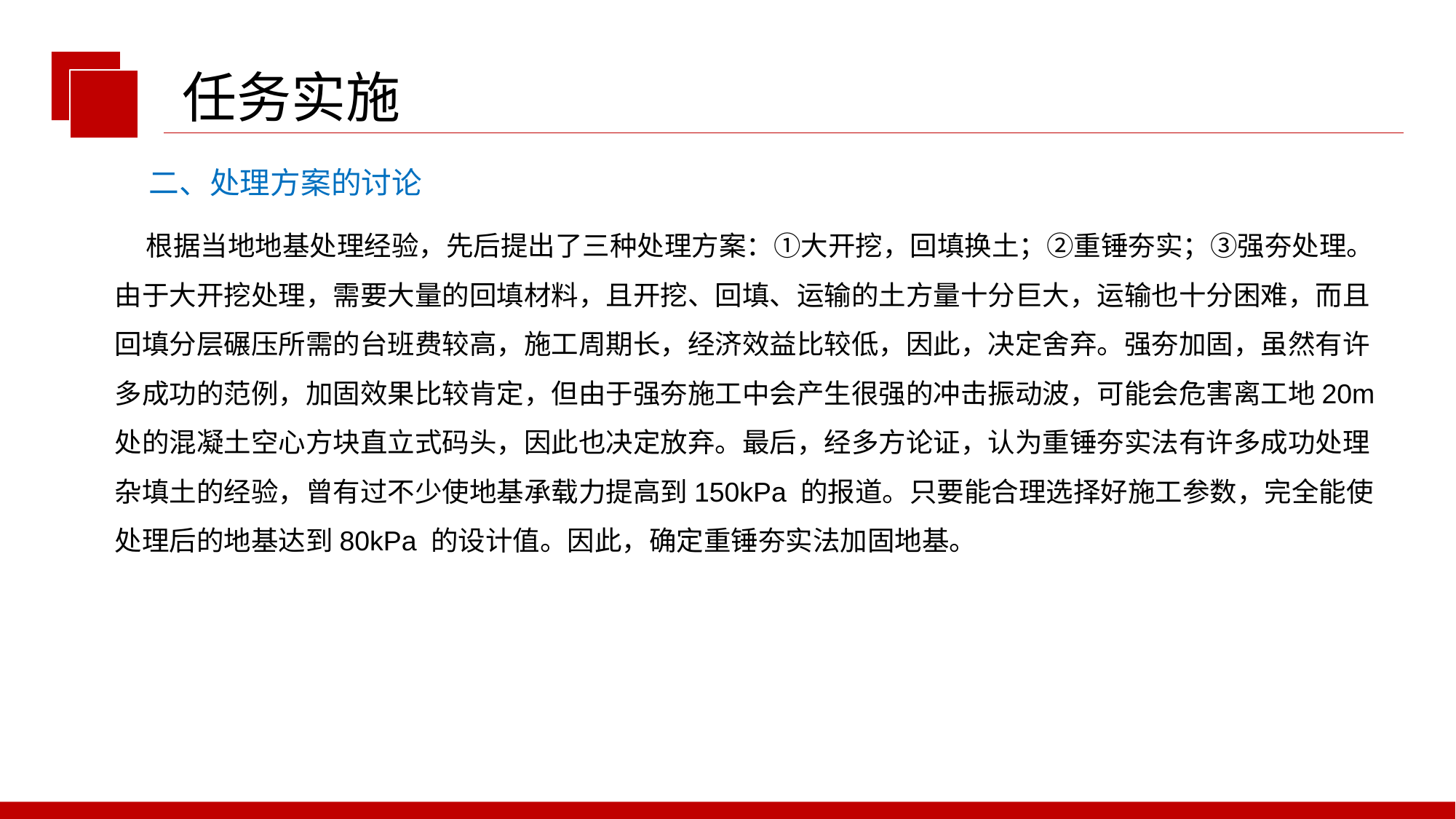

任务实施
二、处理方案的讨论
    根据当地地基处理经验，先后提出了三种处理方案：①大开挖，回填换土；②重锤夯实；③强夯处理。
由于大开挖处理，需要大量的回填材料，且开挖、回填、运输的土方量十分巨大，运输也十分困难，而且回填分层碾压所需的台班费较高，施工周期长，经济效益比较低，因此，决定舍弃。强夯加固，虽然有许多成功的范例，加固效果比较肯定，但由于强夯施工中会产生很强的冲击振动波，可能会危害离工地20m 处的混凝土空心方块直立式码头，因此也决定放弃。最后，经多方论证，认为重锤夯实法有许多成功处理杂填土的经验，曾有过不少使地基承载力提高到150kPa 的报道。只要能合理选择好施工参数，完全能使处理后的地基达到80kPa 的设计值。因此，确定重锤夯实法加固地基。